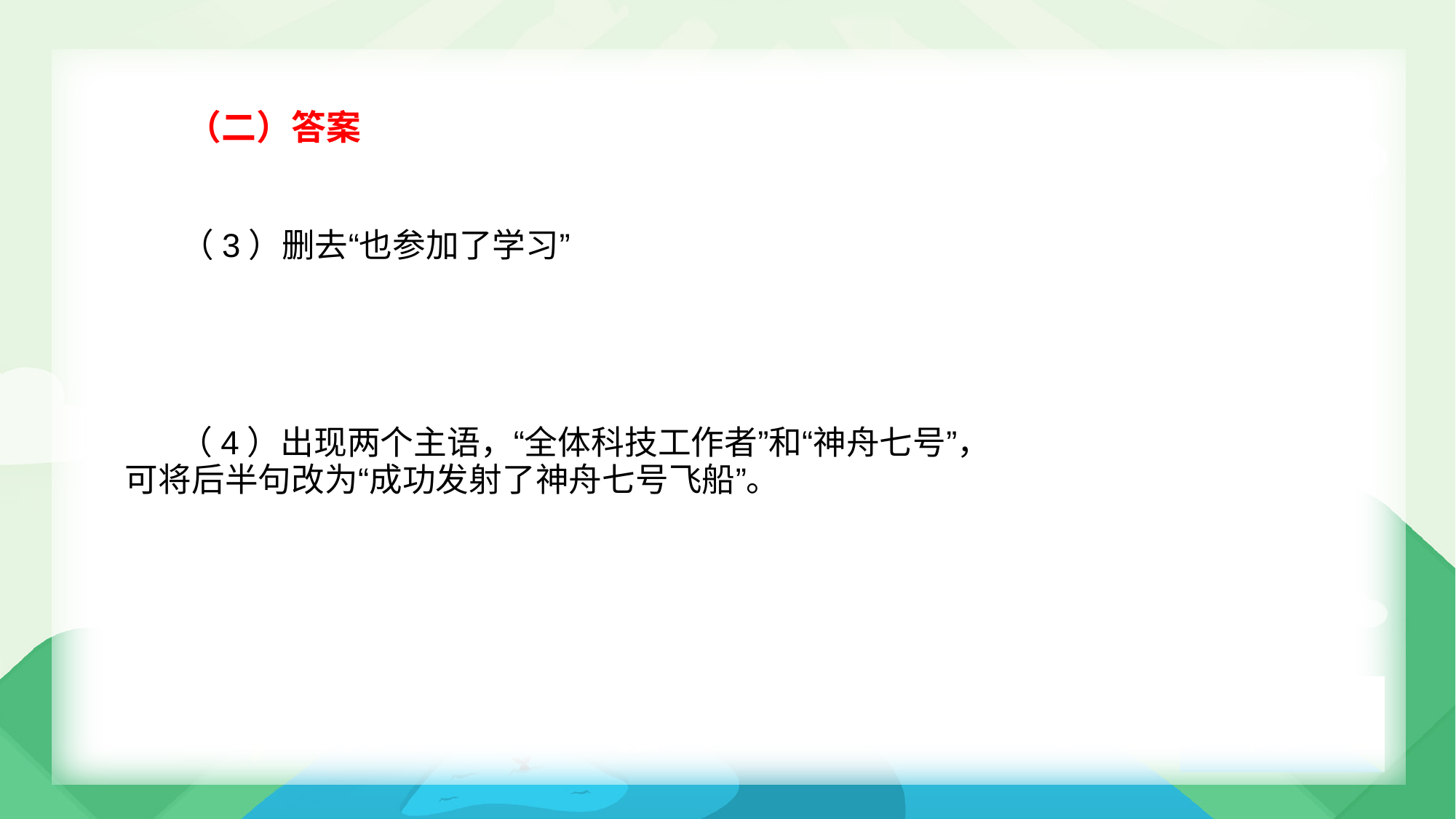

（二）答案

	（3）删去“也参加了学习”
     （4）出现两个主语，“全体科技工作者”和“神舟七号”，
可将后半句改为“成功发射了神舟七号飞船”。